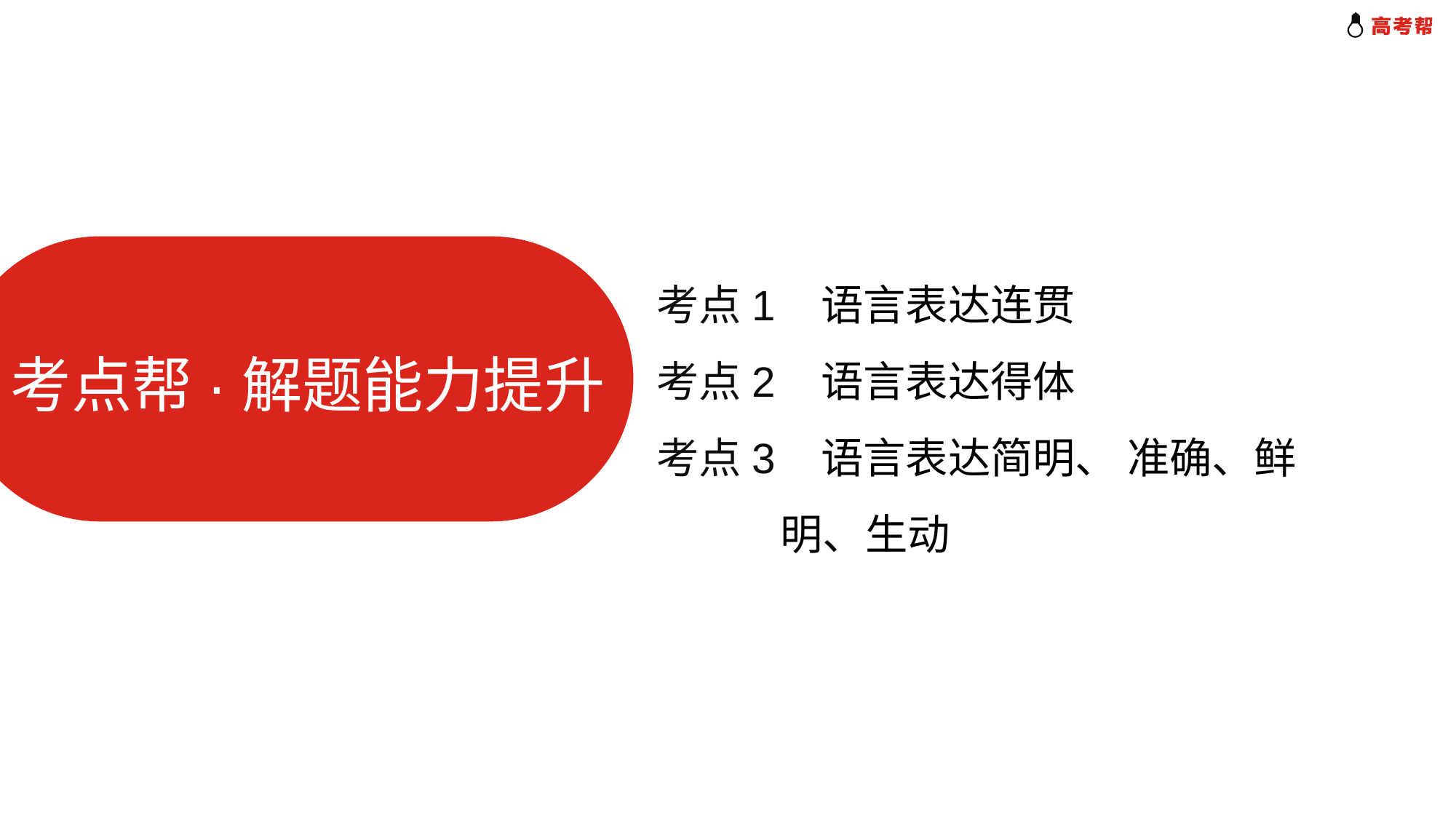

考点1   语言表达连贯
考点2   语言表达得体
考点3   语言表达简明、 准确、鲜
            明、生动
考点帮·解题能力提升